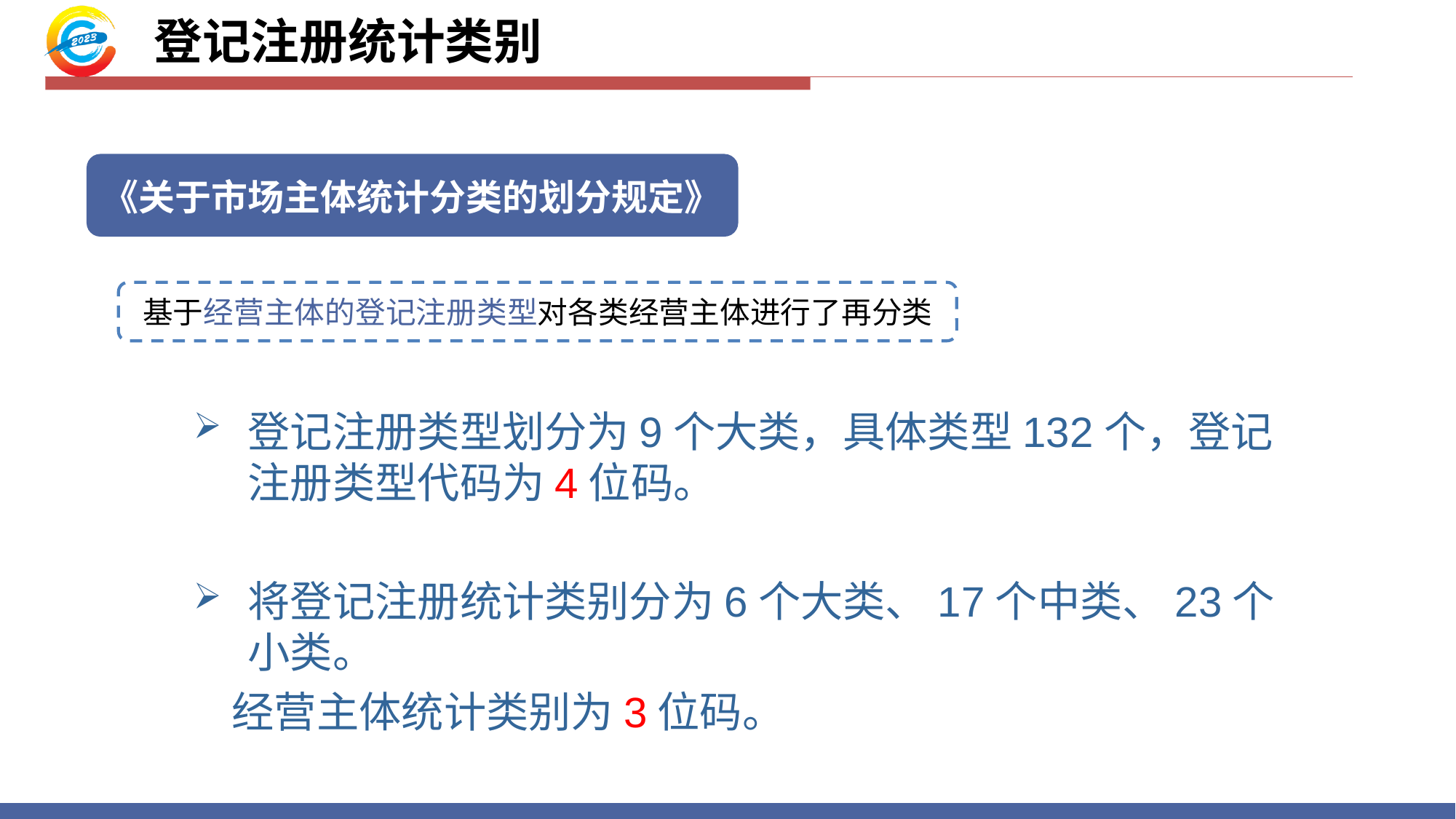

登记注册统计类别

《关于市场主体统计分类的划分规定》
基于经营主体的登记注册类型对各类经营主体进行了再分类
登记注册类型划分为9个大类，具体类型132个，登记注册类型代码为4位码。

将登记注册统计类别分为6个大类、17个中类、23个小类。
   经营主体统计类别为3位码。